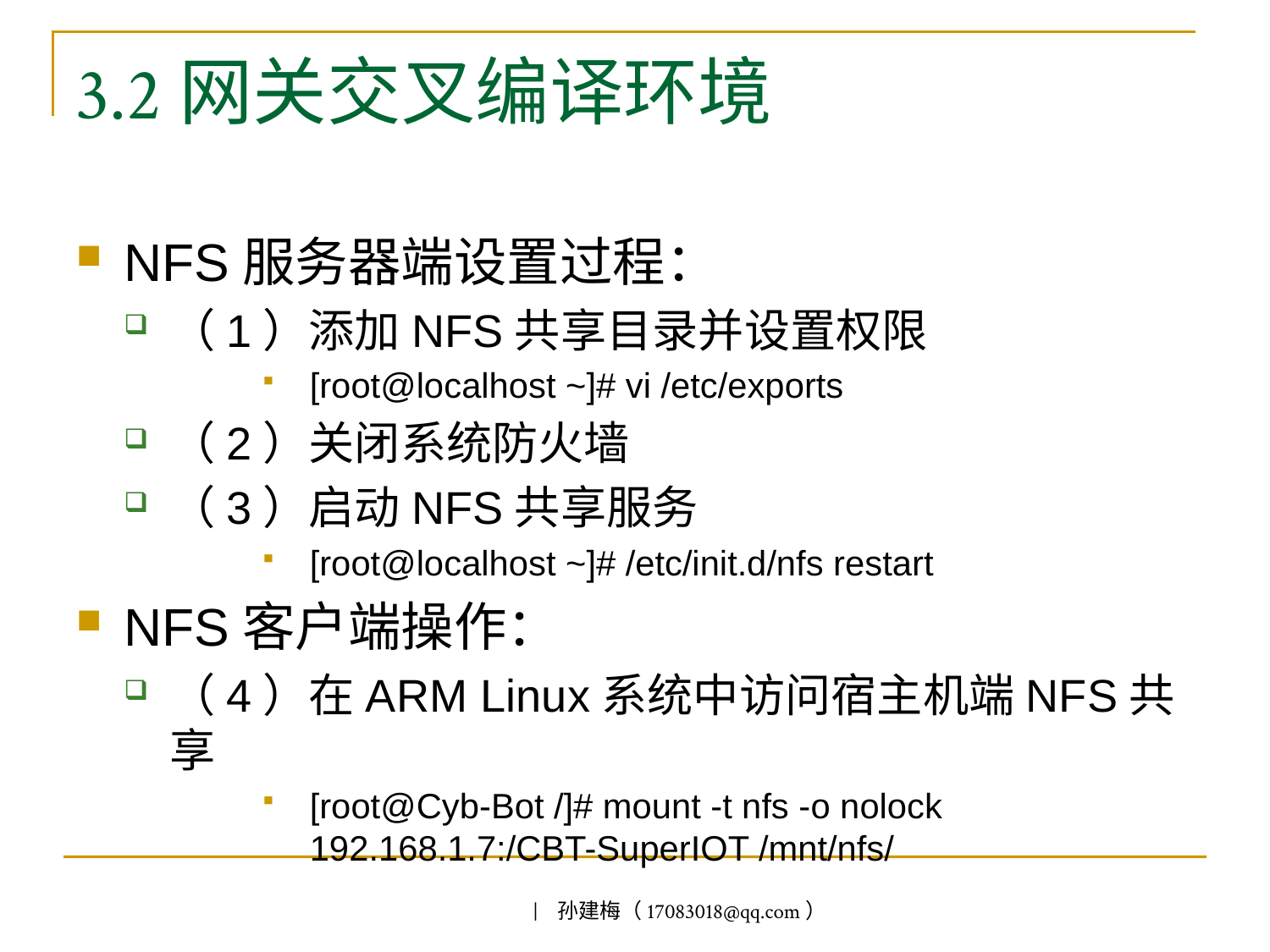

# 3.2网关交叉编译环境
NFS服务器端设置过程：
（1）添加NFS共享目录并设置权限
[root@localhost ~]# vi /etc/exports
（2）关闭系统防火墙
（3）启动NFS共享服务
[root@localhost ~]# /etc/init.d/nfs restart
NFS客户端操作：
（4）在ARM Linux系统中访问宿主机端NFS共享
[root@Cyb-Bot /]# mount -t nfs -o nolock 192.168.1.7:/CBT-SuperIOT /mnt/nfs/
|   孙建梅（17083018@qq.com）

9